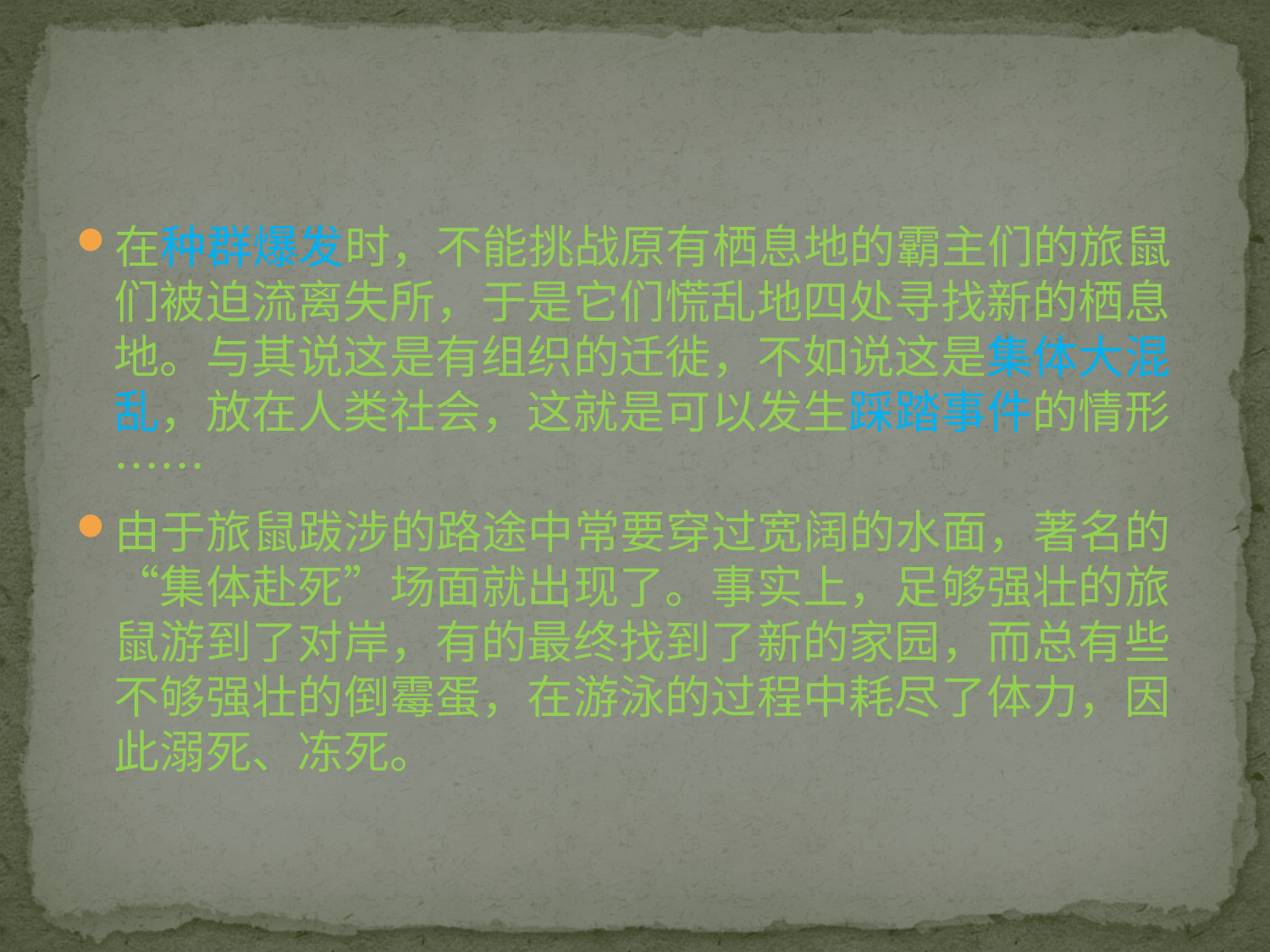

#
在种群爆发时，不能挑战原有栖息地的霸主们的旅鼠们被迫流离失所，于是它们慌乱地四处寻找新的栖息地。与其说这是有组织的迁徙，不如说这是集体大混乱，放在人类社会，这就是可以发生踩踏事件的情形……
由于旅鼠跋涉的路途中常要穿过宽阔的水面，著名的“集体赴死”场面就出现了。事实上，足够强壮的旅鼠游到了对岸，有的最终找到了新的家园，而总有些不够强壮的倒霉蛋，在游泳的过程中耗尽了体力，因此溺死、冻死。